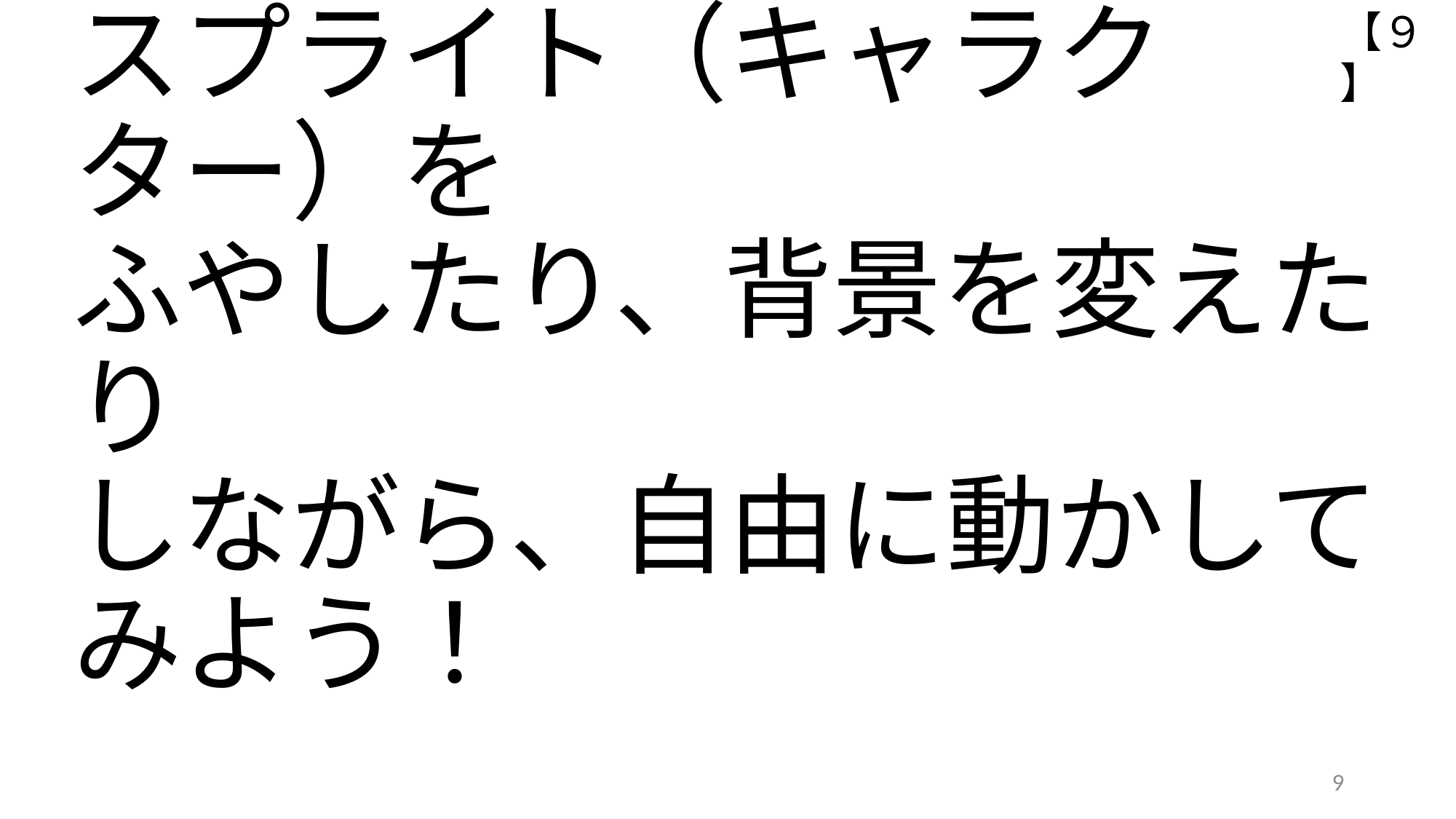

【９】
# スプライト（キャラクター）を ふやしたり、背景を変えたり しながら、自由に動かして みよう！
9